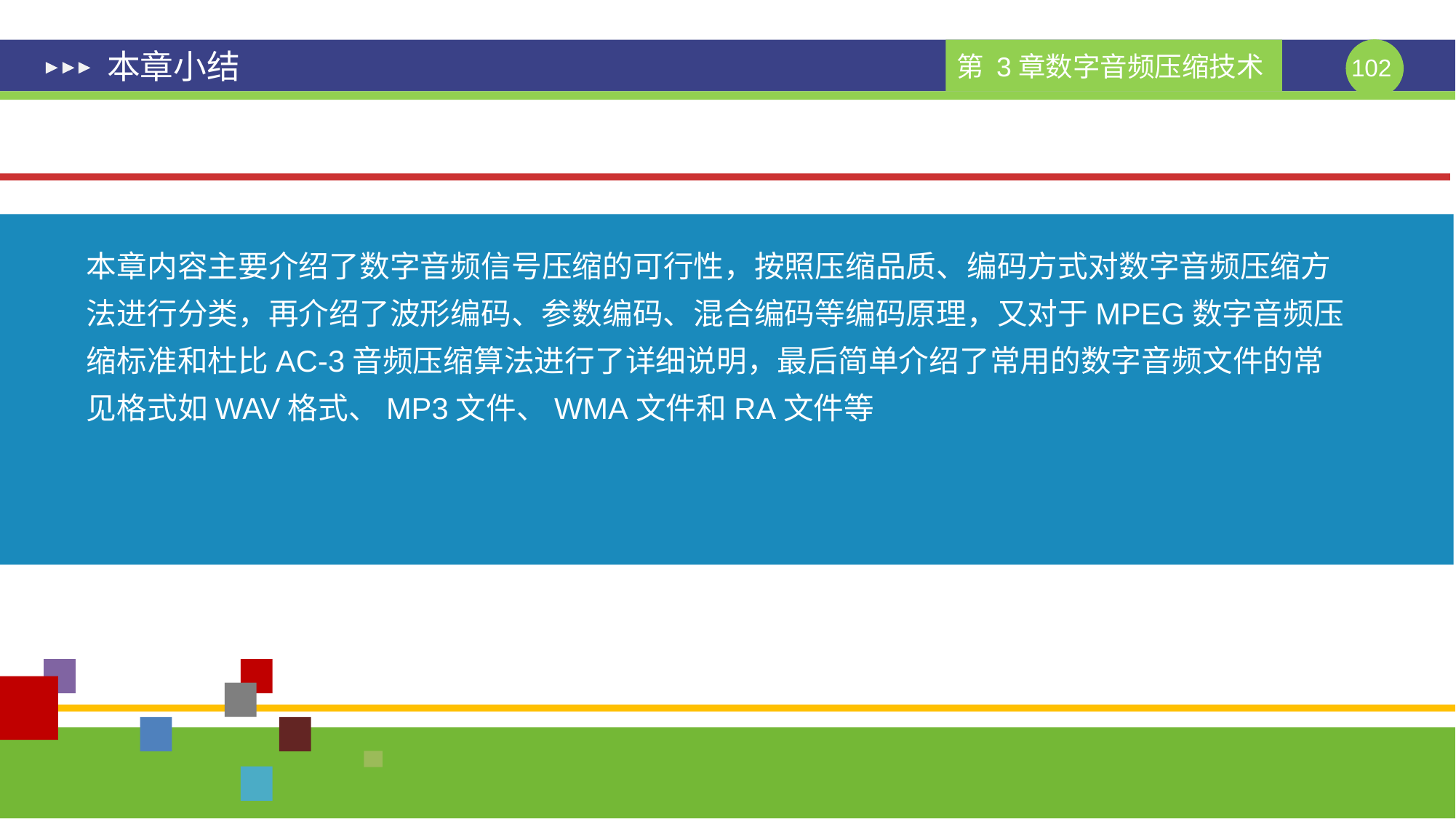

# 本章小结

本章内容主要介绍了数字音频信号压缩的可行性，按照压缩品质、编码方式对数字音频压缩方法进行分类，再介绍了波形编码、参数编码、混合编码等编码原理，又对于MPEG数字音频压缩标准和杜比AC-3音频压缩算法进行了详细说明，最后简单介绍了常用的数字音频文件的常见格式如WAV格式、MP3文件、WMA文件和RA文件等